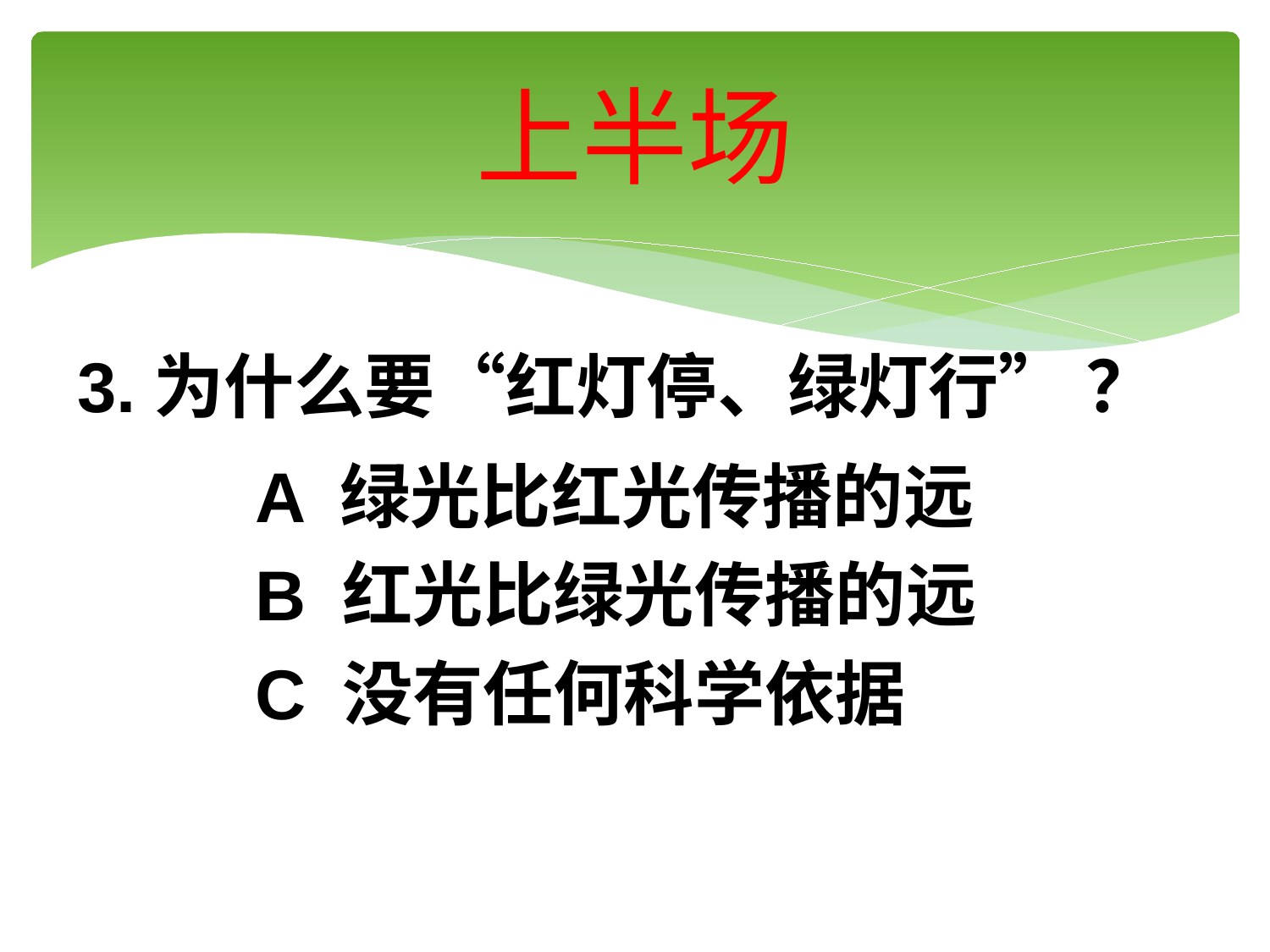

# 上半场
3.为什么要“红灯停、绿灯行” ？
         A 绿光比红光传播的远
         B 红光比绿光传播的远
         C 没有任何科学依据